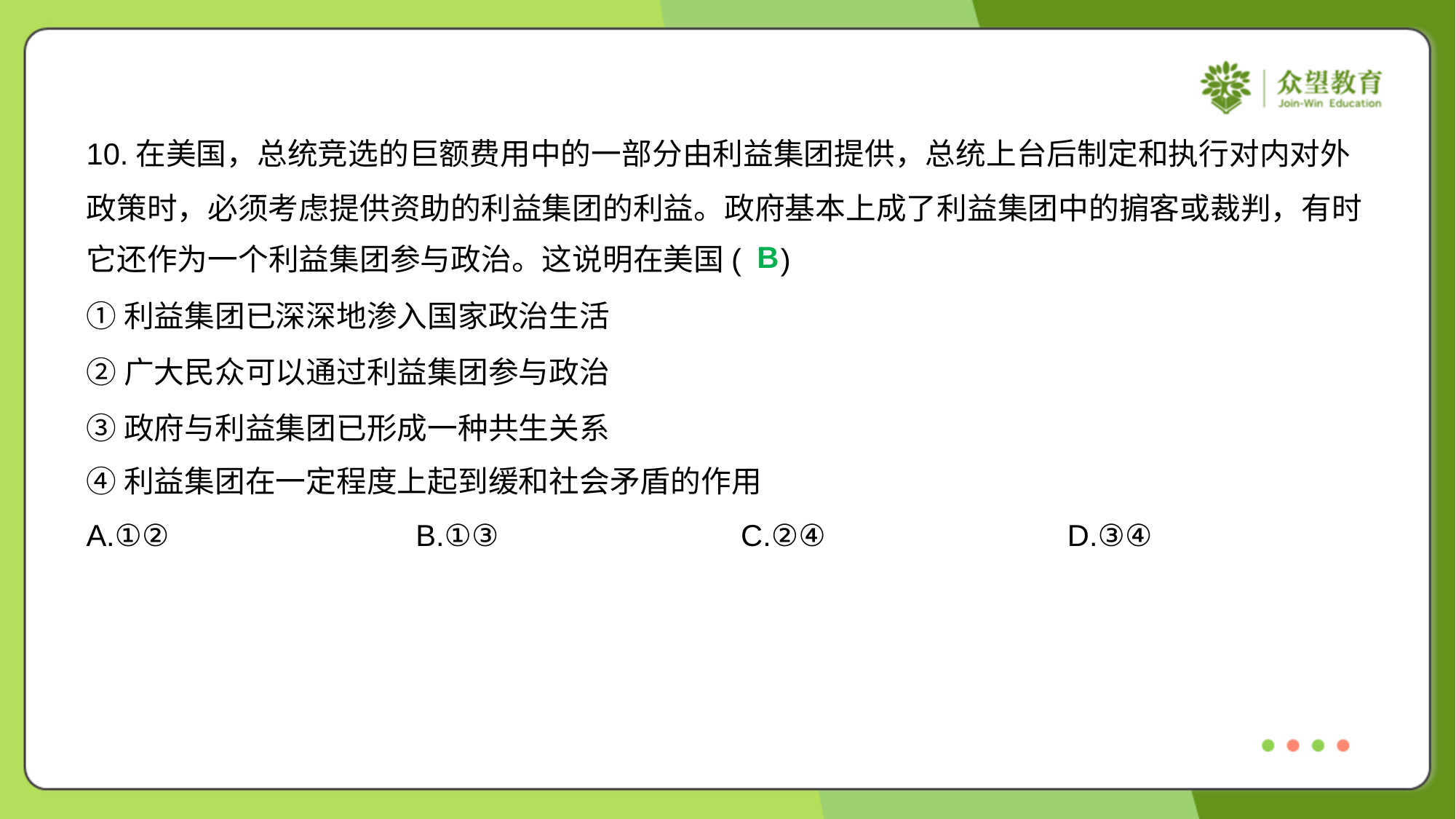

10.在美国，总统竞选的巨额费用中的一部分由利益集团提供，总统上台后制定和执行对内对外
政策时，必须考虑提供资助的利益集团的利益。政府基本上成了利益集团中的掮客或裁判，有时
它还作为一个利益集团参与政治。这说明在美国(     )
B
①利益集团已深深地渗入国家政治生活
②广大民众可以通过利益集团参与政治
③政府与利益集团已形成一种共生关系
④利益集团在一定程度上起到缓和社会矛盾的作用
A.①②	B.①③	C.②④	D.③④